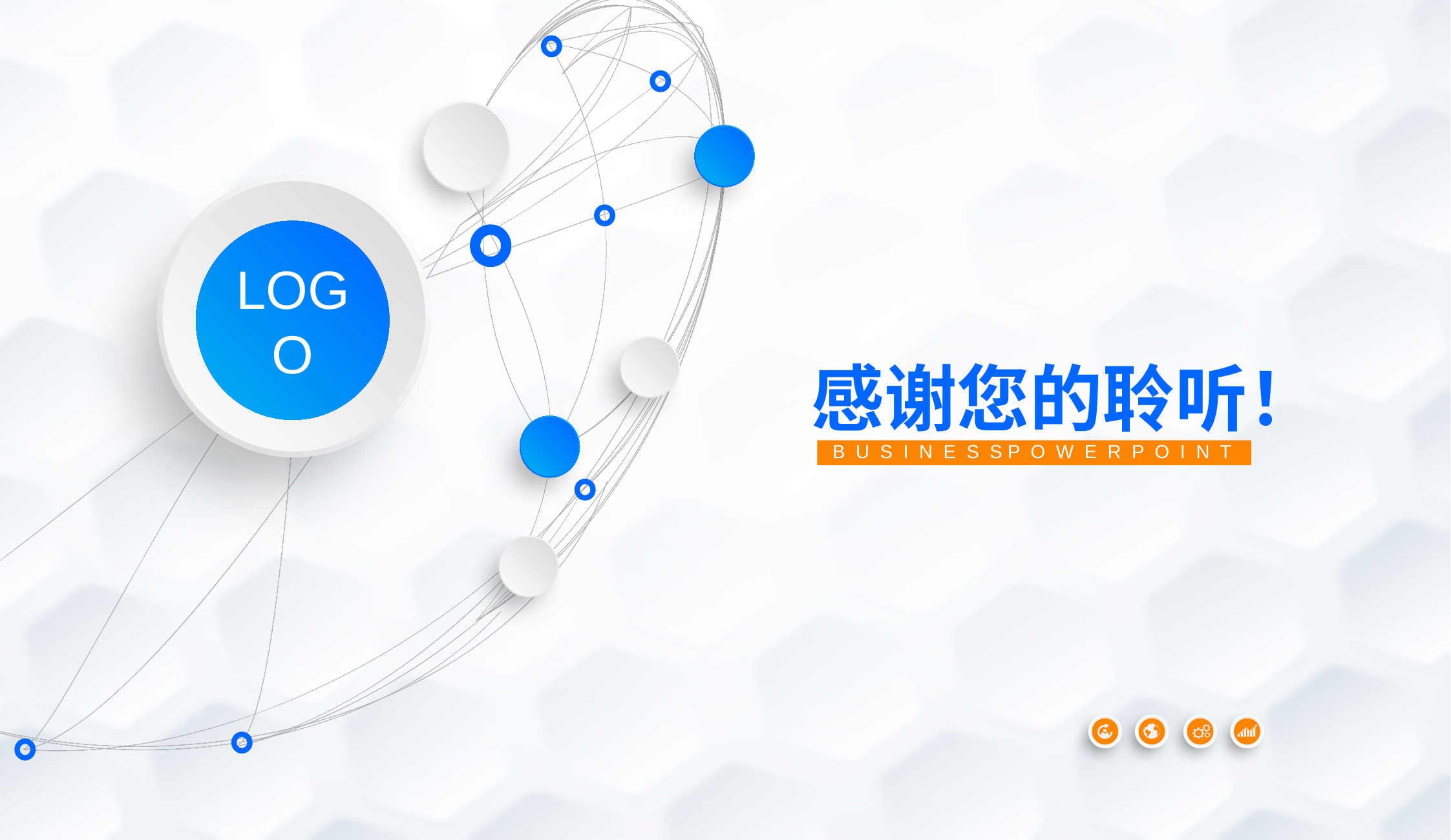

LOGO

感谢您的聆听！

B  U  S  I  N  E  S  S P  O  W  E  R  P  O  I  N  T